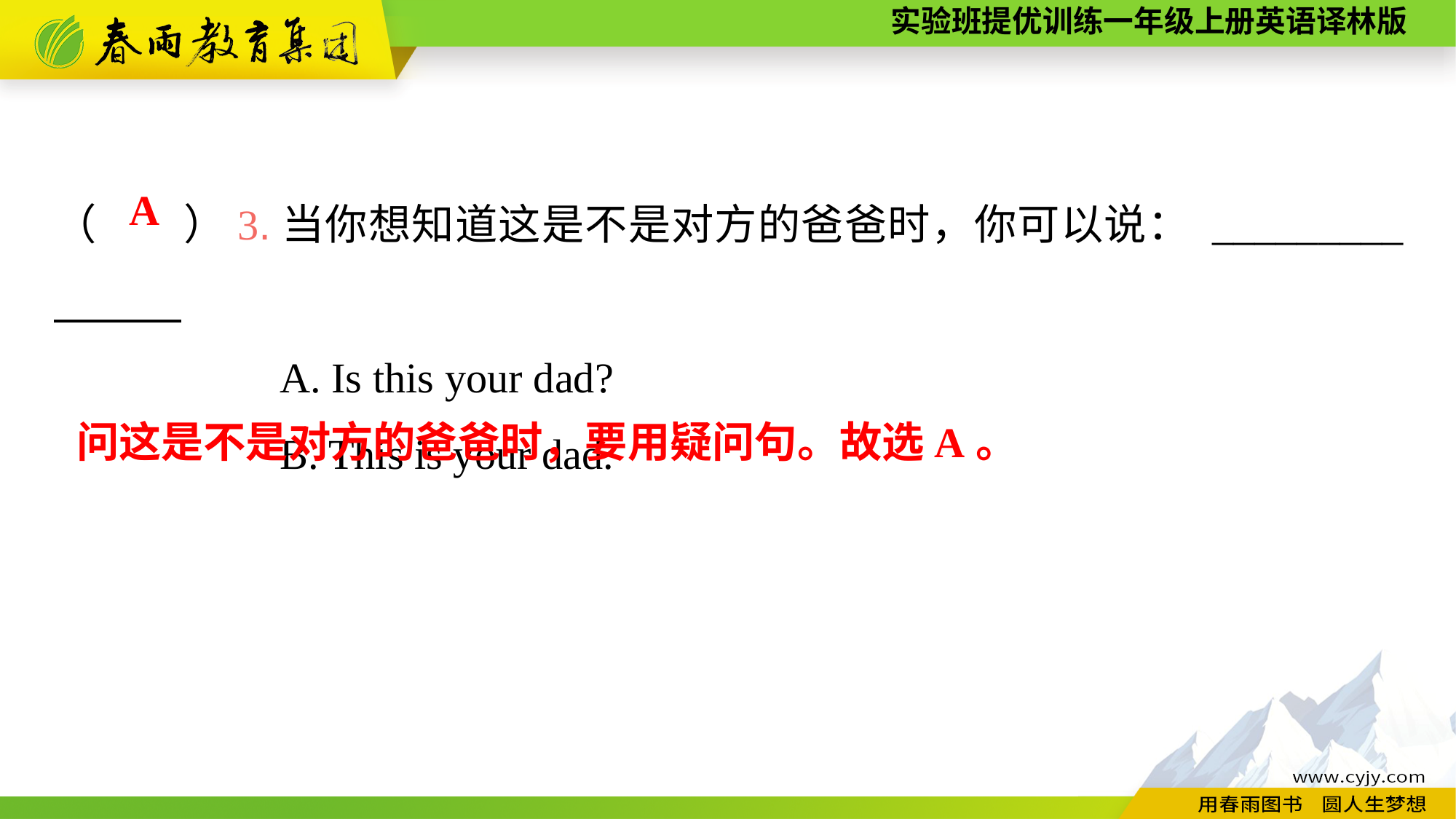

（　　）3.当你想知道这是不是对方的爸爸时，你可以说： _________
A. Is this your dad?
B. This is your dad.
 A
问这是不是对方的爸爸时，要用疑问句。故选A。